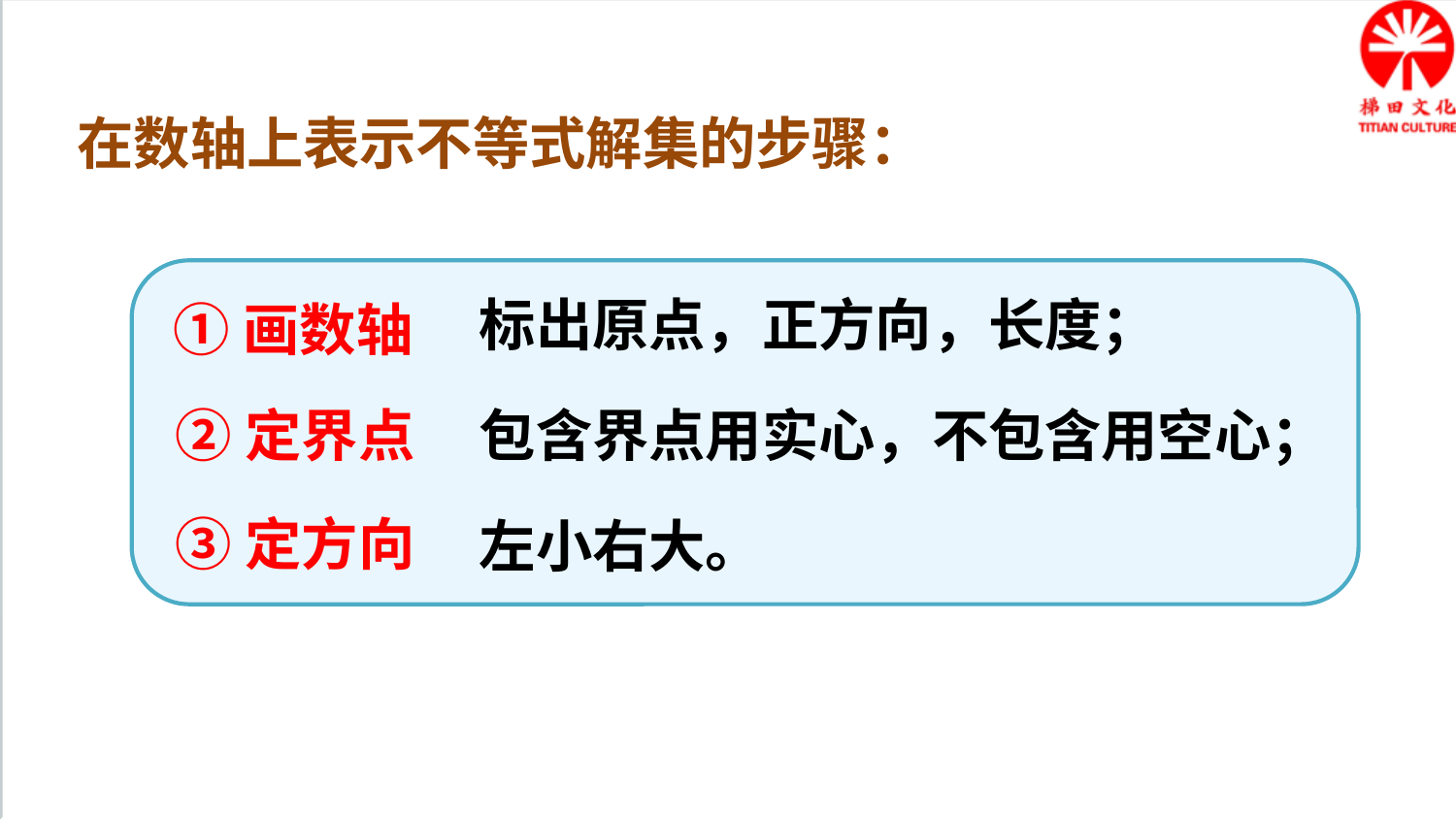

在数轴上表示不等式解集的步骤：

标出原点，正方向，长度；
①画数轴
②定界点
包含界点用实心，不包含用空心；
③定方向
左小右大。